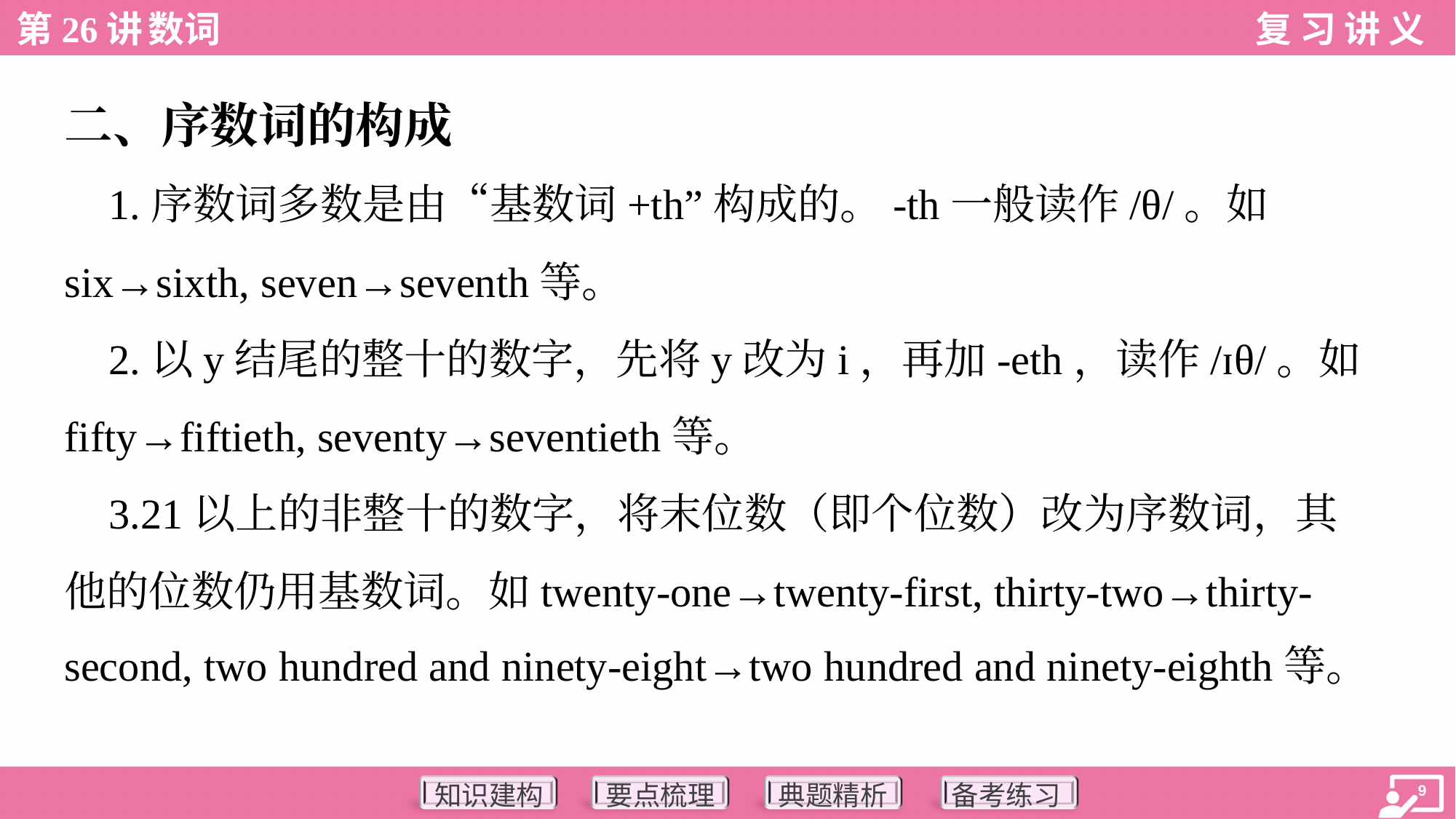

二、序数词的构成
    1.序数词多数是由“基数词+th”构成的。-th一般读作/θ/。如
six→sixth, seven→seventh等。
    2.以y结尾的整十的数字，先将y改为i，再加-eth，读作/ɪθ/。如
fifty→fiftieth, seventy→seventieth等。
    3.21以上的非整十的数字，将末位数（即个位数）改为序数词，其
他的位数仍用基数词。如twenty-one→twenty-first, thirty-two→thirty-
second, two hundred and ninety-eight→two hundred and ninety-eighth等。